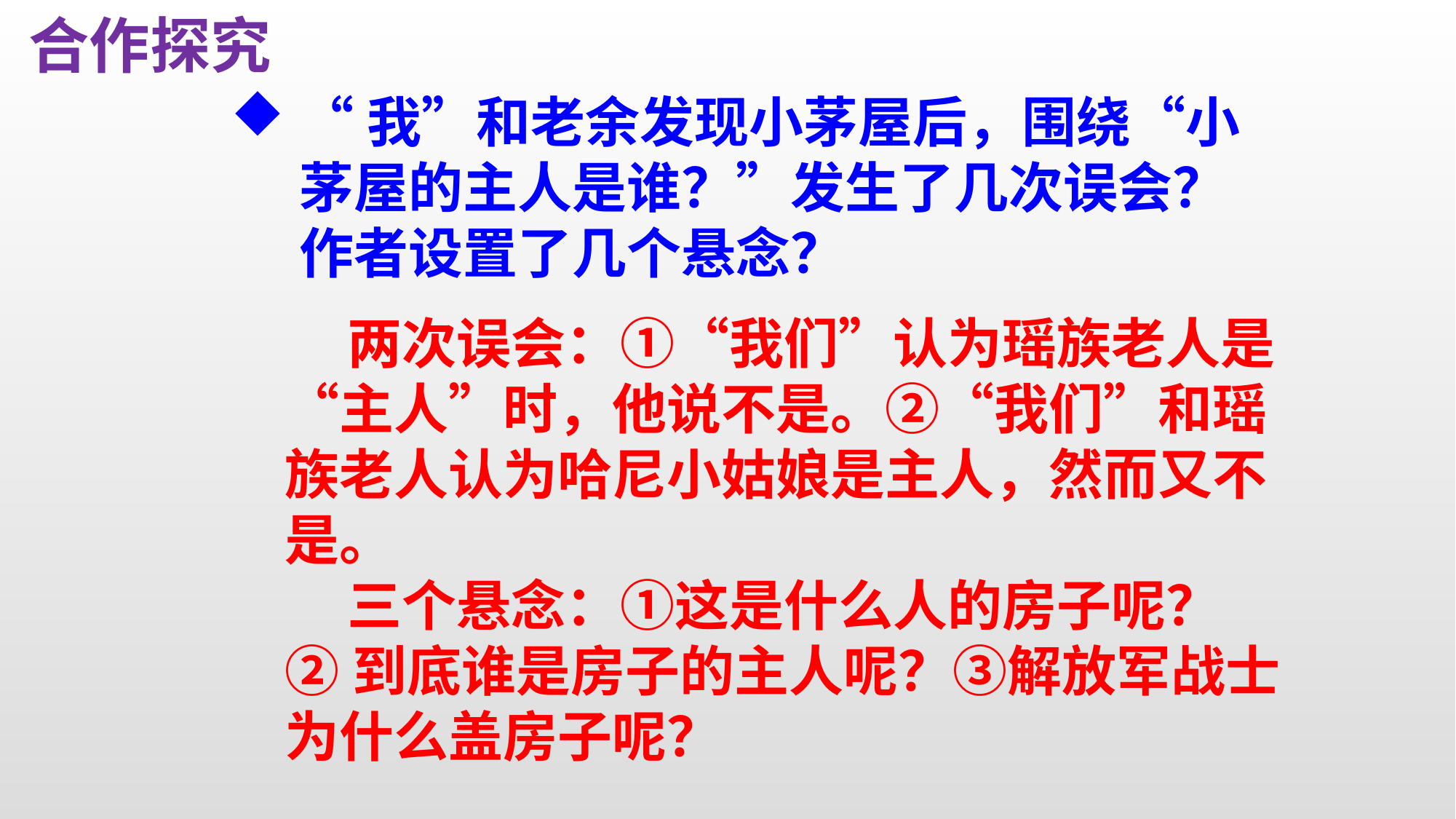

合作探究
“我”和老余发现小茅屋后，围绕“小茅屋的主人是谁？”发生了几次误会？作者设置了几个悬念？
    两次误会：①“我们”认为瑶族老人是“主人”时，他说不是。②“我们”和瑶族老人认为哈尼小姑娘是主人，然而又不是。
    三个悬念：①这是什么人的房子呢？
②到底谁是房子的主人呢？③解放军战士为什么盖房子呢？